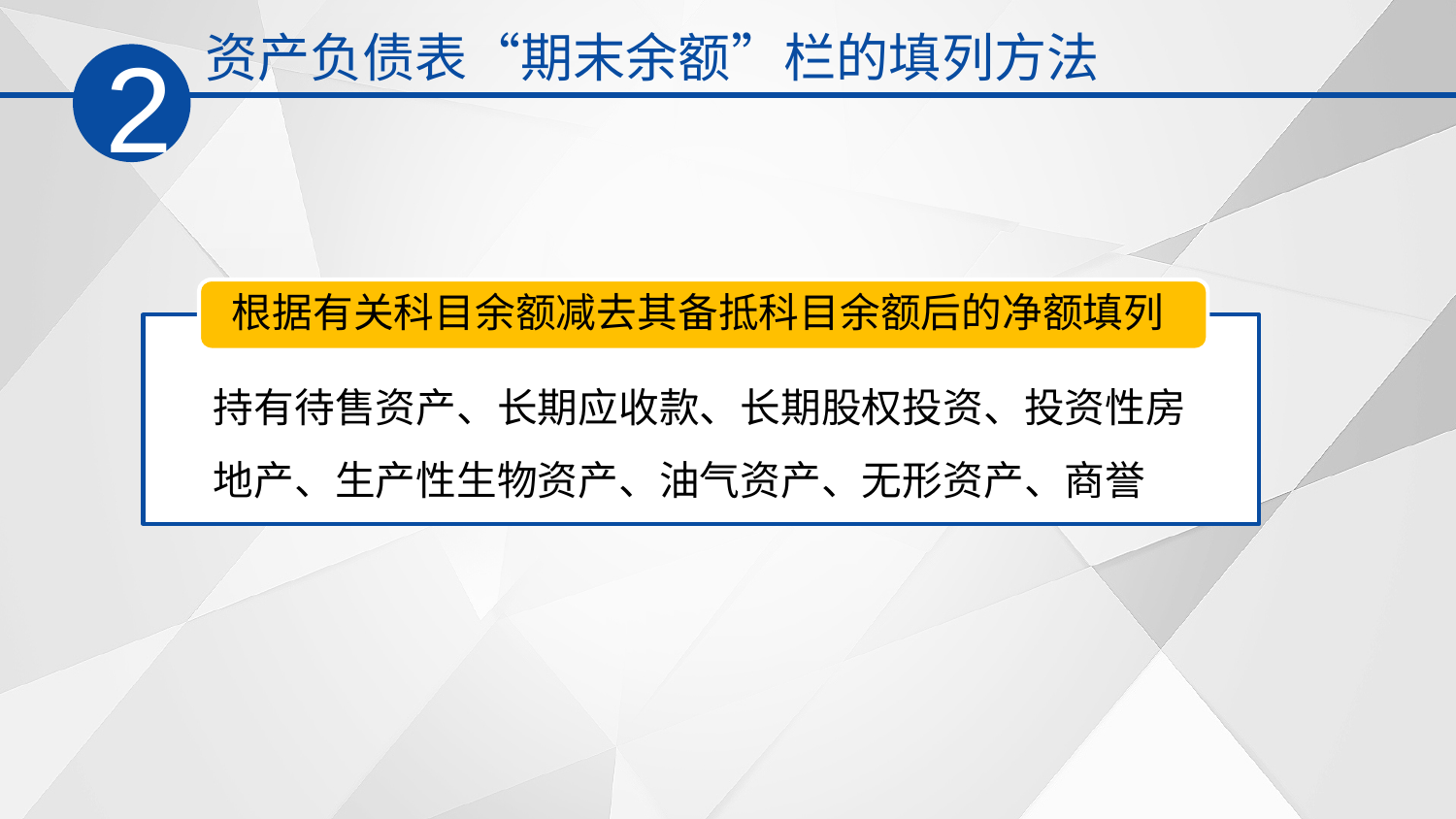

资产负债表“期末余额”栏的填列方法
2

根据有关科目余额减去其备抵科目余额后的净额填列

持有待售资产、长期应收款、长期股权投资、投资性房地产、生产性生物资产、油气资产、无形资产、商誉